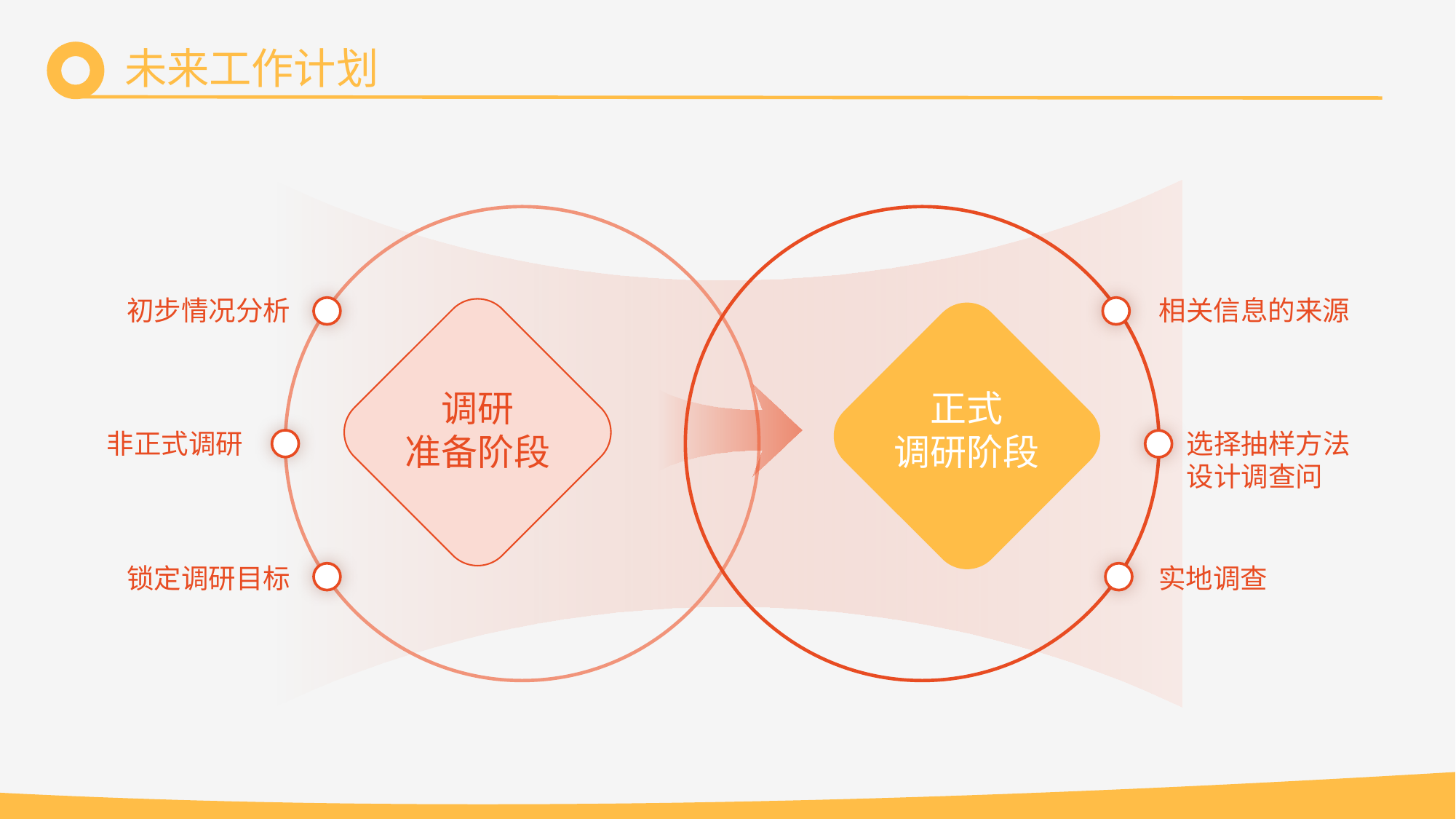

未来工作计划
初步情况分析
相关信息的来源
调研
准备阶段
正式
调研阶段
非正式调研
选择抽样方法
设计调查问
实地调查
锁定调研目标